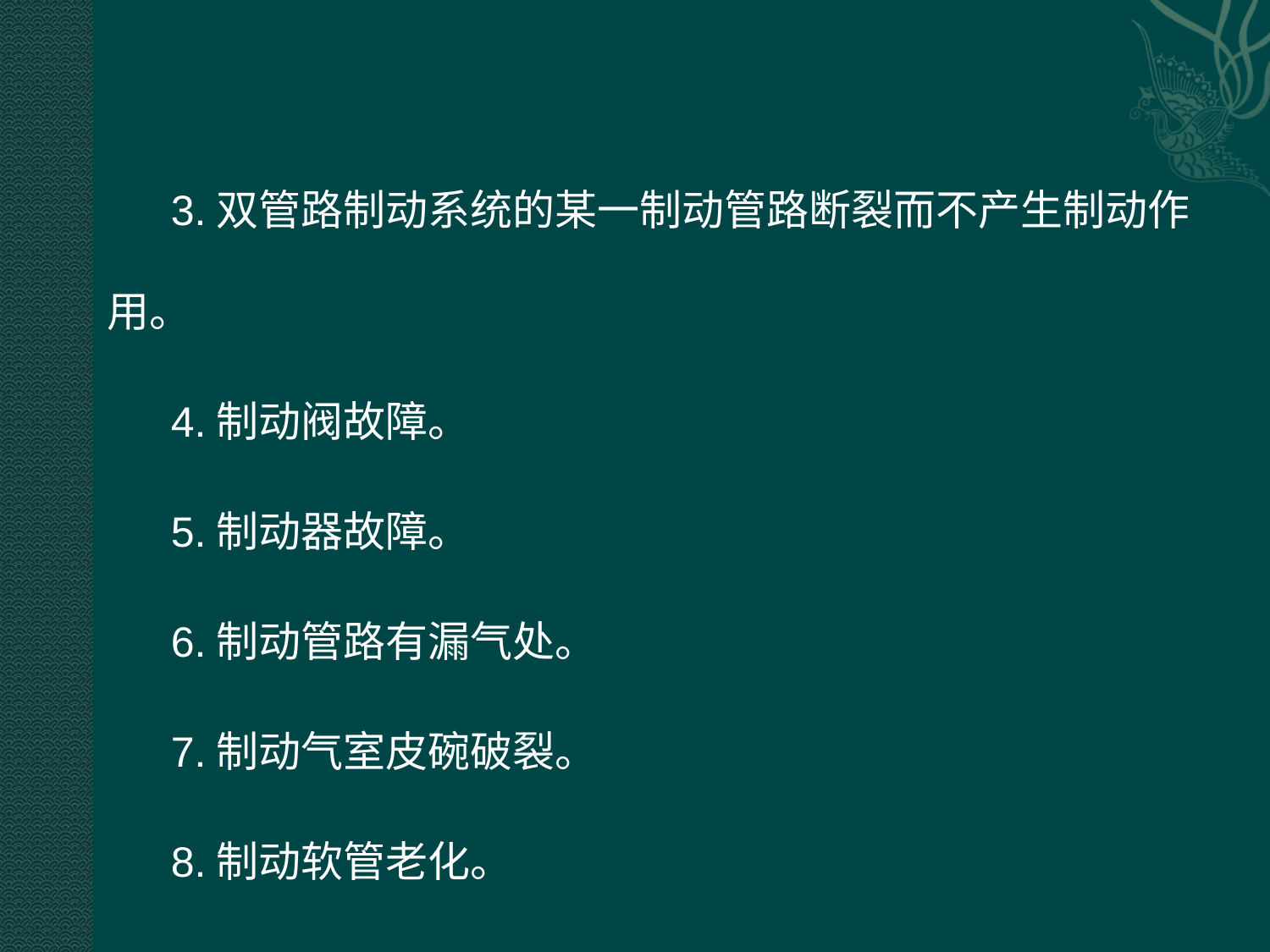

3.双管路制动系统的某一制动管路断裂而不产生制动作用。
4.制动阀故障。
5.制动器故障。
6.制动管路有漏气处。
7.制动气室皮碗破裂。
8.制动软管老化。